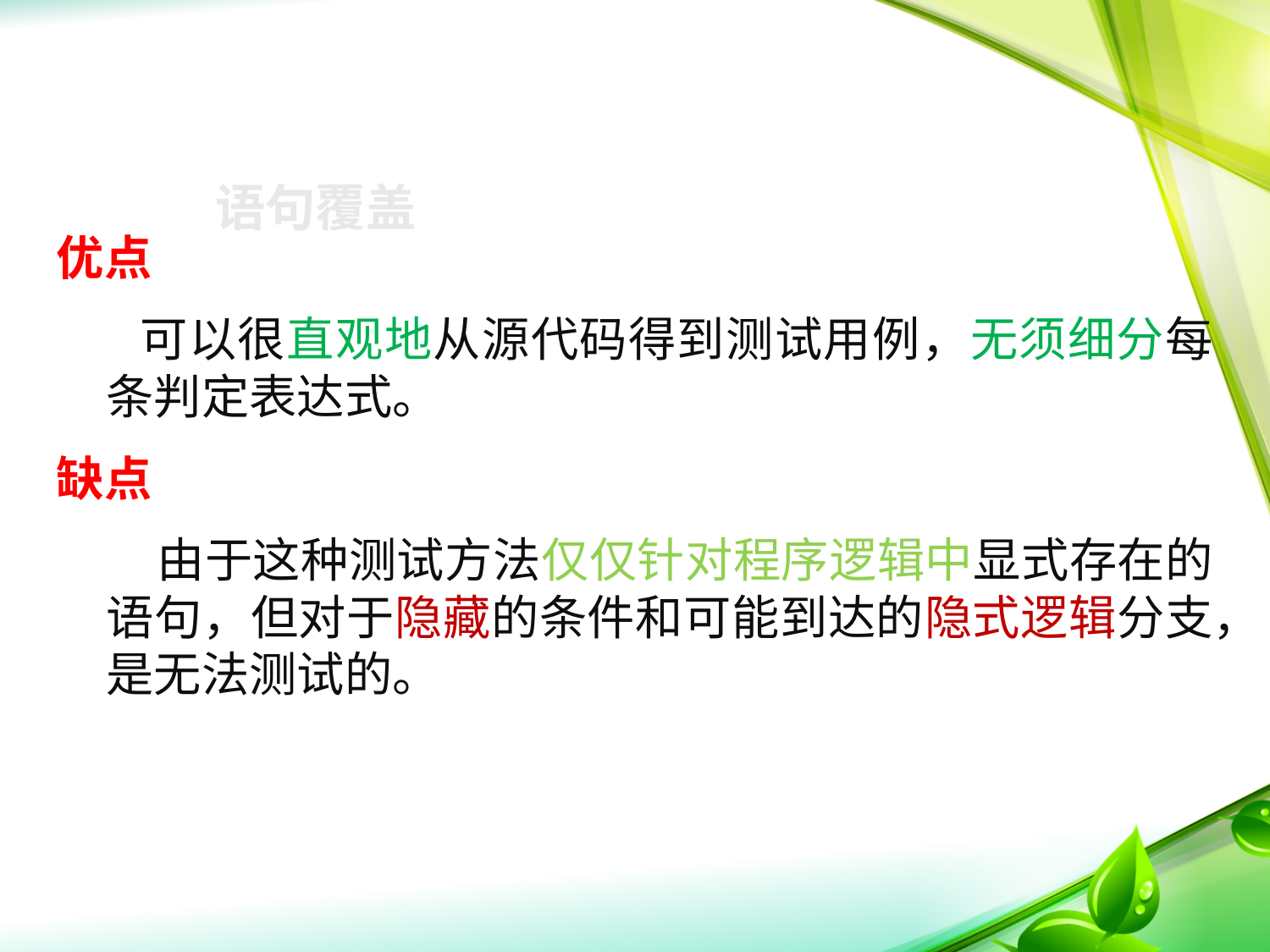

# 语句覆盖
优点
      可以很直观地从源代码得到测试用例，无须细分每条判定表达式。
缺点
        由于这种测试方法仅仅针对程序逻辑中显式存在的语句，但对于隐藏的条件和可能到达的隐式逻辑分支，是无法测试的。